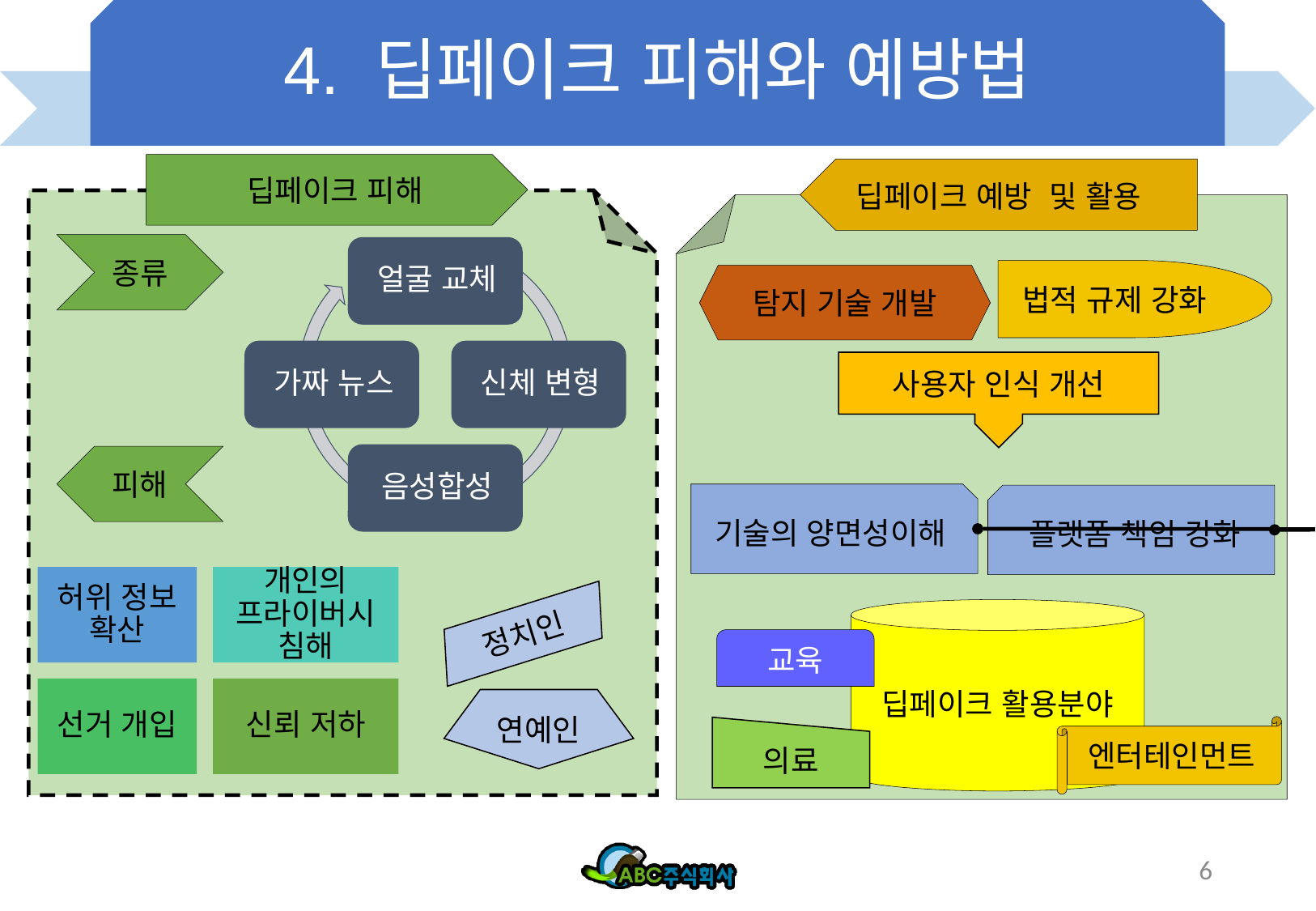

# 4. 딥페이크 피해와 예방법
 딥페이크 피해

딥페이크 예방  및 활용

종류
얼굴 교체
신체 변형
음성합성
가짜 뉴스
법적 규제 강화
탐지 기술 개발
사용자 인식 개선
피해
기술의 양면성이해
플랫폼 책임 강화
허위 정보 확산
개인의 프라이버시 침해
선거 개입
신뢰 저하
딥페이크 활용분야
정치인
교육

연예인
엔터테인먼트
의료
6